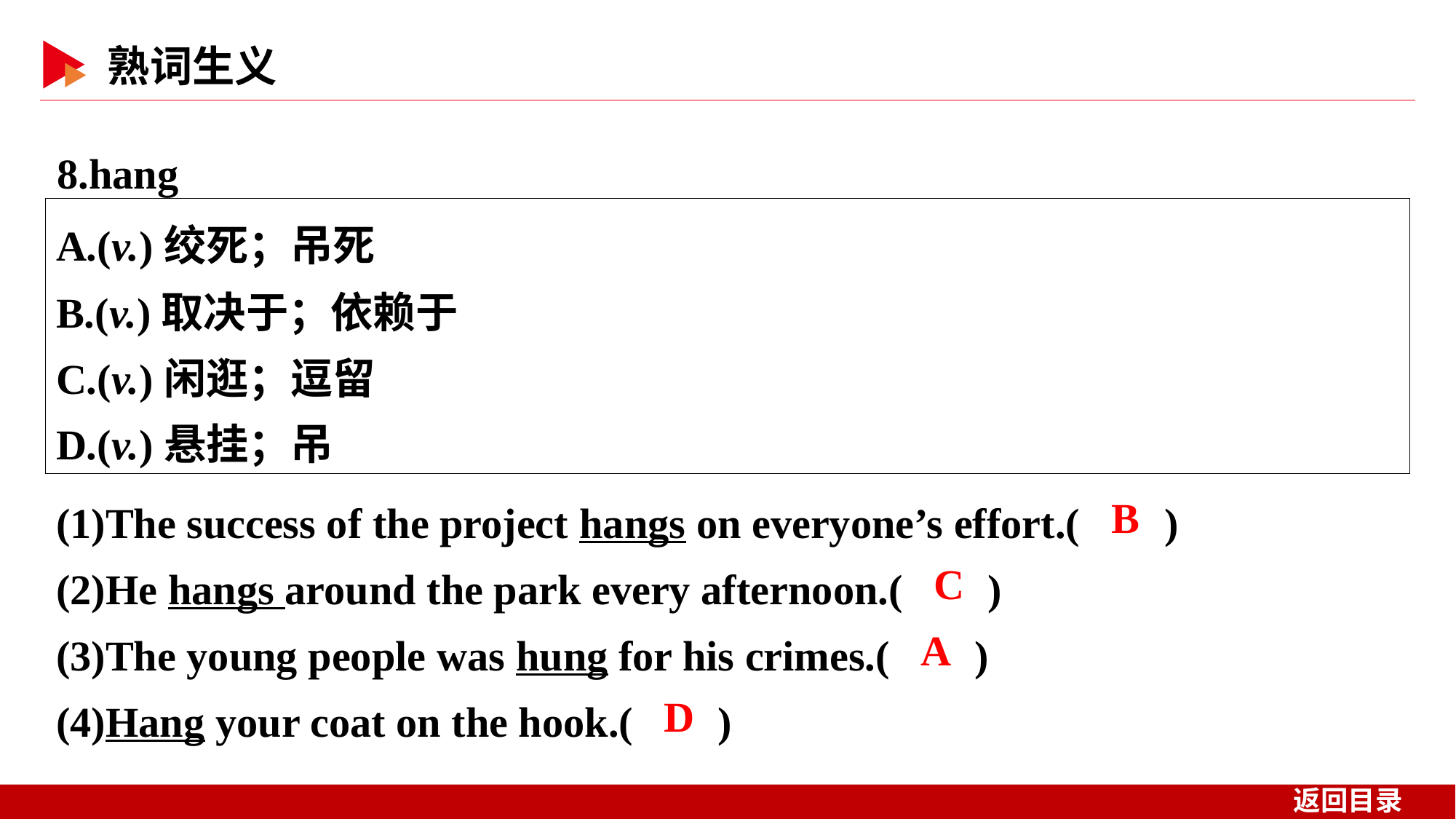

8.hang
A.(v.)绞死；吊死
B.(v.)取决于；依赖于
C.(v.)闲逛；逗留
D.(v.)悬挂；吊
(1)The success of the project hangs on everyone’s effort.(        )
(2)He hangs around the park every afternoon.(        )
(3)The young people was hung for his crimes.(        )
(4)Hang your coat on the hook.(        )
   B
   C
   A
   D